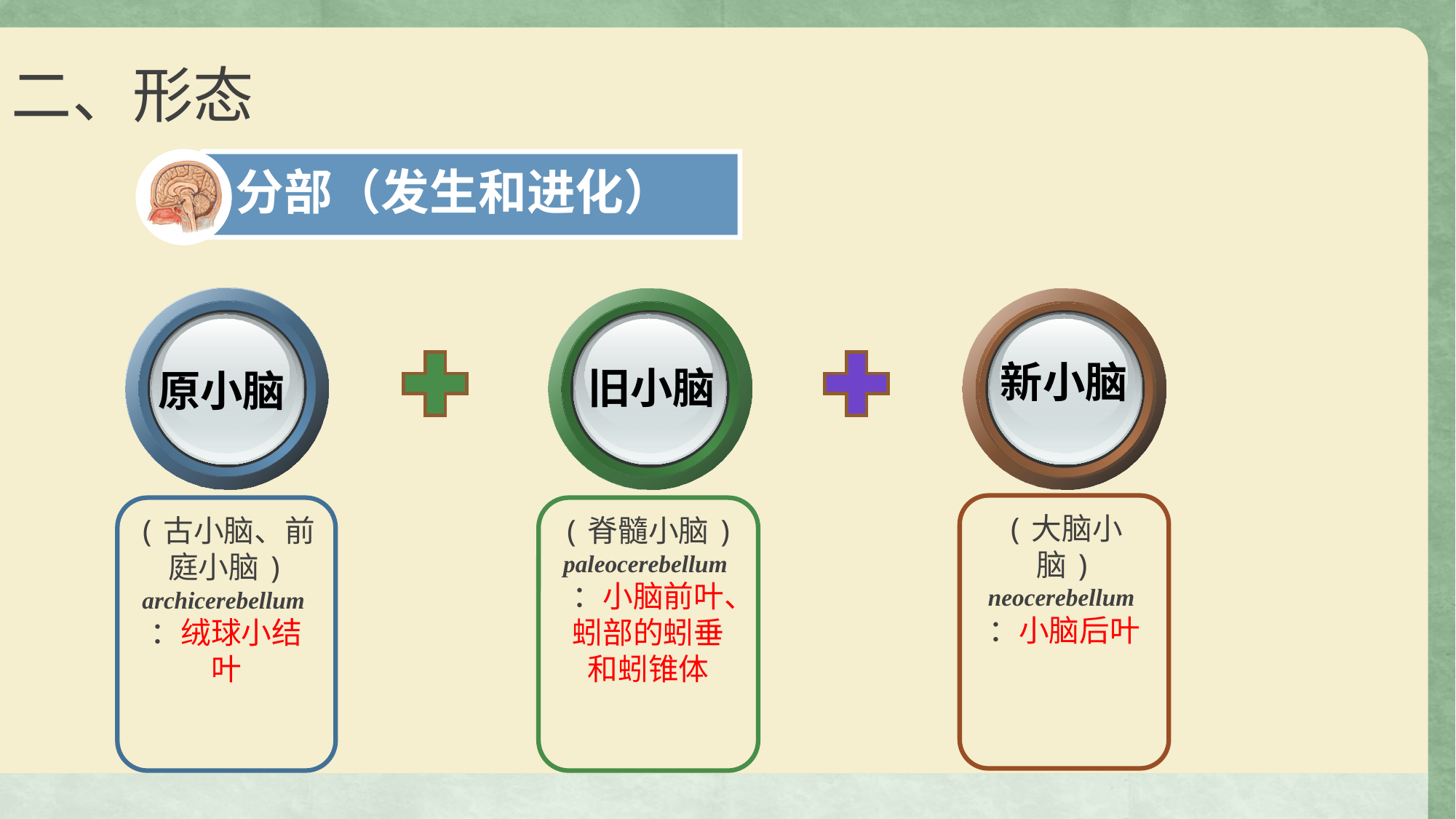

# 二、形态
分部（发生和进化）

新小脑
旧小脑
原小脑
(大脑小脑)
neocerebellum：小脑后叶

(古小脑、前庭小脑) archicerebellum：绒球小结叶
(脊髓小脑)
paleocerebellum：小脑前叶、蚓部的蚓垂和蚓锥体